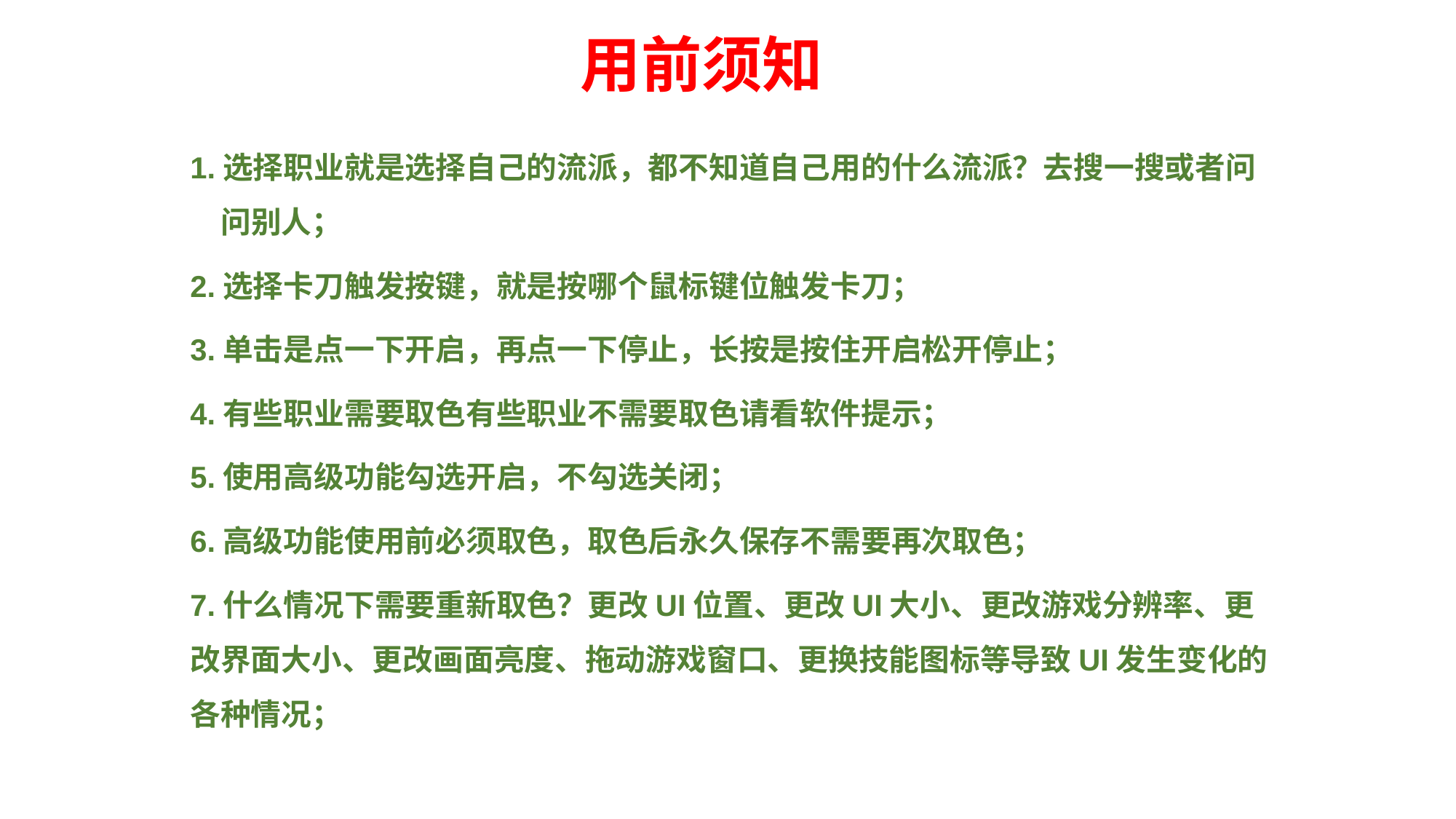

用前须知
1.选择职业就是选择自己的流派，都不知道自己用的什么流派？去搜一搜或者问    问别人；
2.选择卡刀触发按键，就是按哪个鼠标键位触发卡刀；
3.单击是点一下开启，再点一下停止，长按是按住开启松开停止；
4.有些职业需要取色有些职业不需要取色请看软件提示；
5.使用高级功能勾选开启，不勾选关闭；
6.高级功能使用前必须取色，取色后永久保存不需要再次取色；
7.什么情况下需要重新取色？更改UI位置、更改UI大小、更改游戏分辨率、更改界面大小、更改画面亮度、拖动游戏窗口、更换技能图标等导致UI发生变化的各种情况；